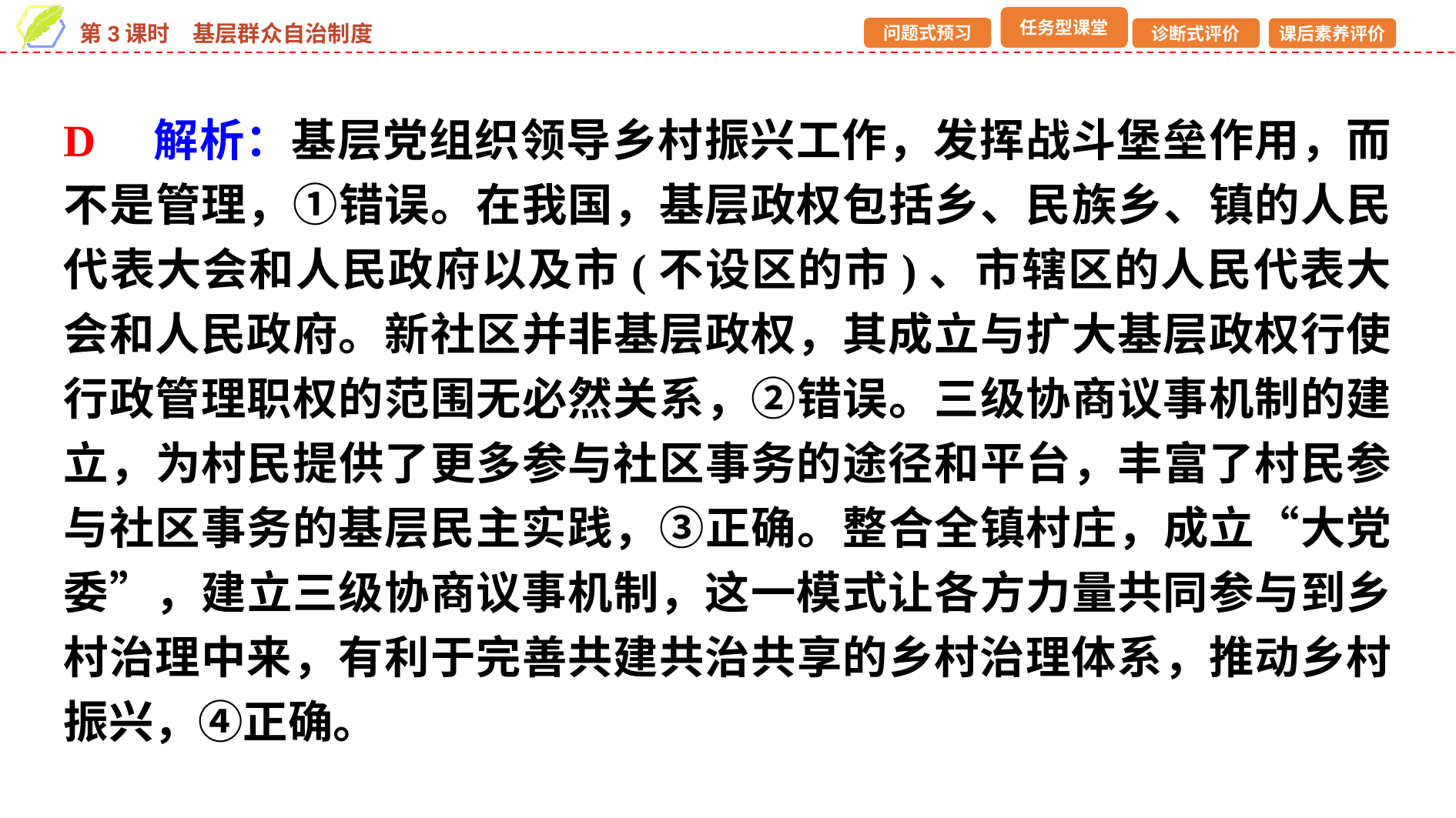

D　解析：基层党组织领导乡村振兴工作，发挥战斗堡垒作用，而不是管理，①错误。在我国，基层政权包括乡、民族乡、镇的人民代表大会和人民政府以及市(不设区的市)、市辖区的人民代表大会和人民政府。新社区并非基层政权，其成立与扩大基层政权行使行政管理职权的范围无必然关系，②错误。三级协商议事机制的建立，为村民提供了更多参与社区事务的途径和平台，丰富了村民参与社区事务的基层民主实践，③正确。整合全镇村庄，成立“大党委”，建立三级协商议事机制，这一模式让各方力量共同参与到乡村治理中来，有利于完善共建共治共享的乡村治理体系，推动乡村振兴，④正确。